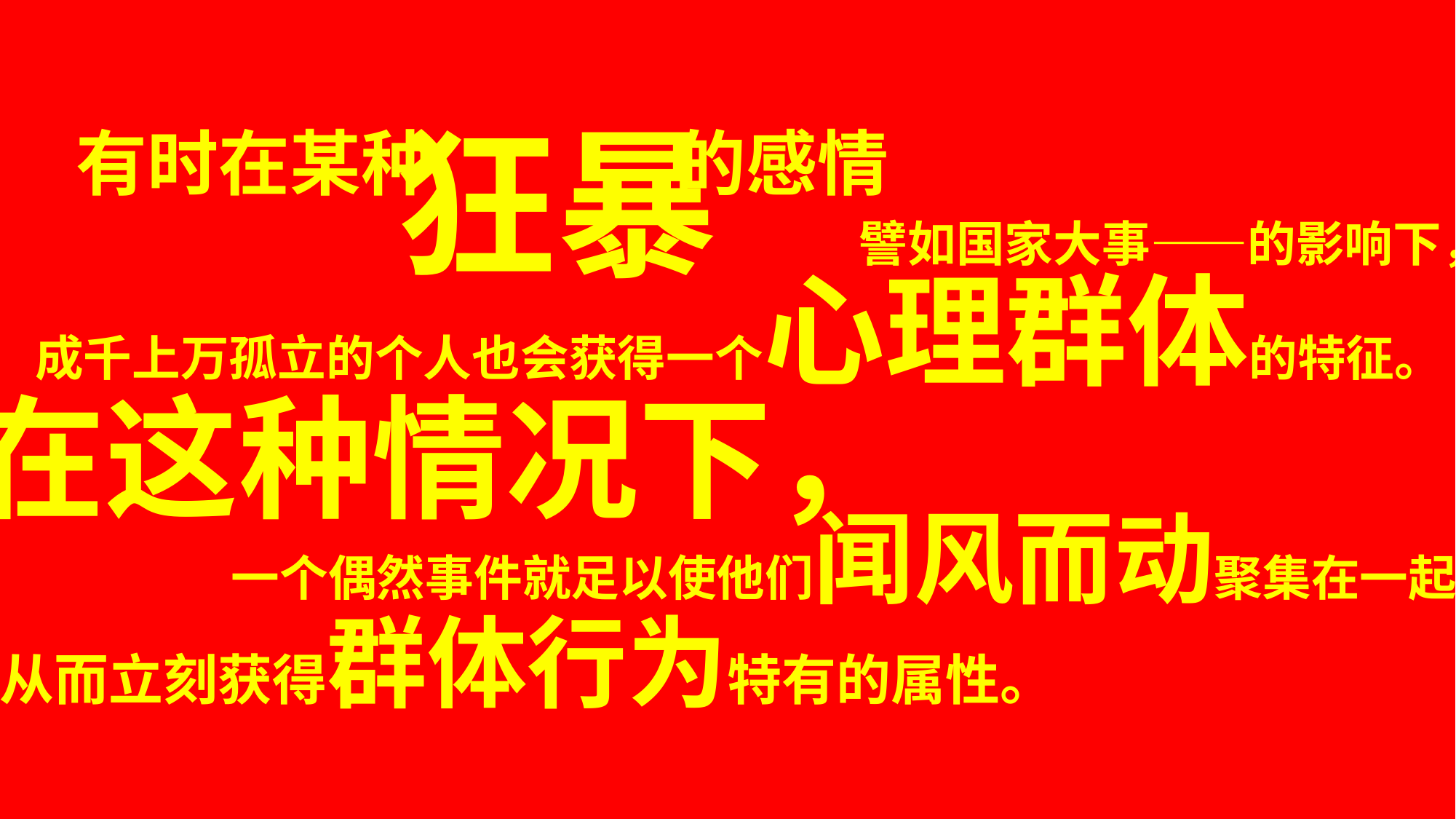

狂暴
有时在某种               的感情
譬如国家大事——的影响下，
成千上万孤立的个人也会获得一个心理群体的特征。
在这种情况下，
一个偶然事件就足以使他们闻风而动聚集在一起，
从而立刻获得群体行为特有的属性。